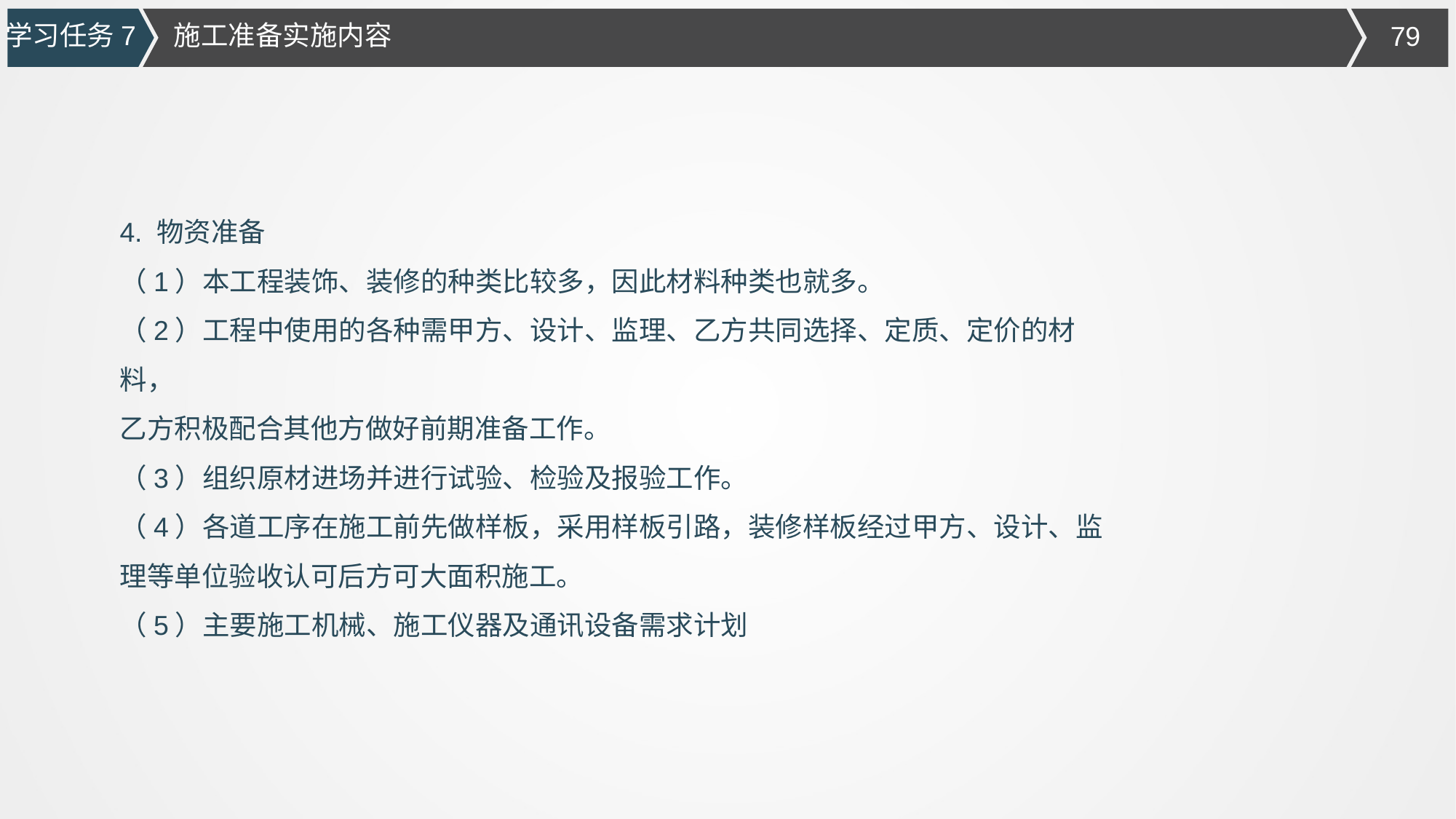

施工准备实施内容
学习任务7
4. 物资准备
（1）本工程装饰、装修的种类比较多，因此材料种类也就多。
（2）工程中使用的各种需甲方、设计、监理、乙方共同选择、定质、定价的材料，
乙方积极配合其他方做好前期准备工作。
（3）组织原材进场并进行试验、检验及报验工作。
（4）各道工序在施工前先做样板，采用样板引路，装修样板经过甲方、设计、监理等单位验收认可后方可大面积施工。
（5）主要施工机械、施工仪器及通讯设备需求计划